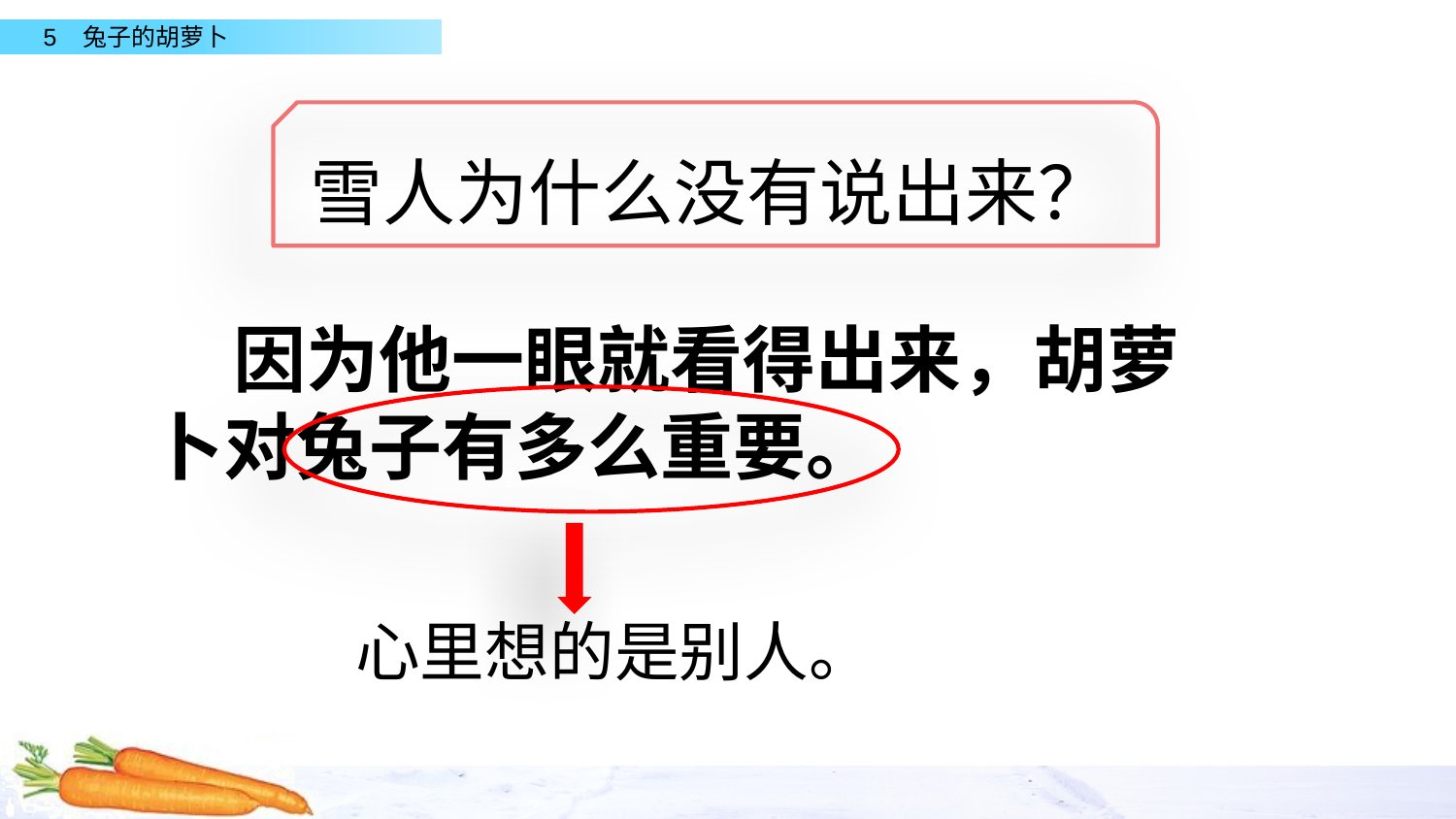

雪人为什么没有说出来？
    因为他一眼就看得出来，胡萝卜对兔子有多么重要。

心里想的是别人。